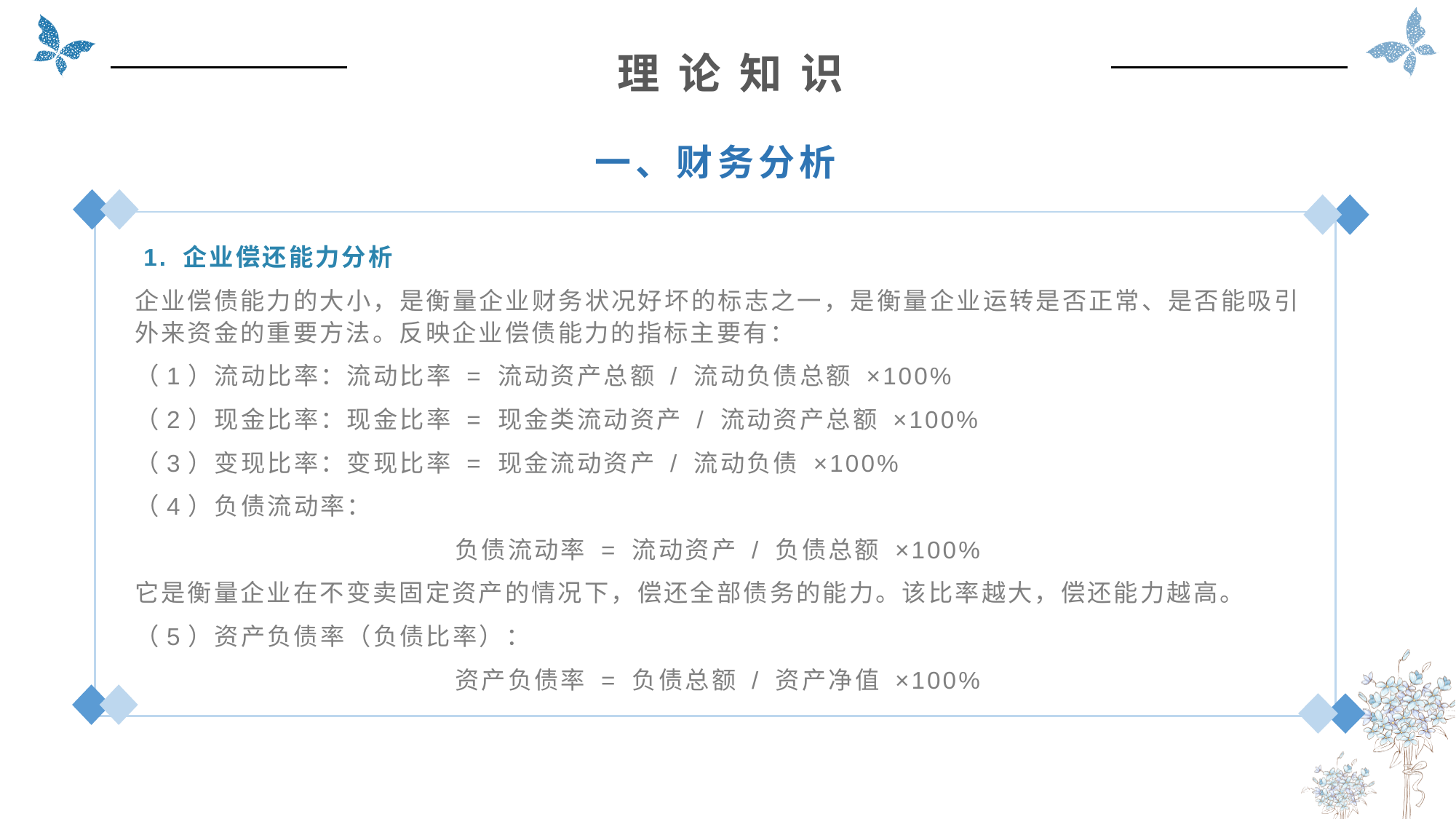

理 论 知 识
一、财务分析

 1. 企业偿还能力分析
企业偿债能力的大小，是衡量企业财务状况好坏的标志之一，是衡量企业运转是否正常、是否能吸引外来资金的重要方法。反映企业偿债能力的指标主要有：
（1）流动比率：流动比率 = 流动资产总额 / 流动负债总额 ×100%
（2）现金比率：现金比率 = 现金类流动资产 / 流动资产总额 ×100%
（3）变现比率：变现比率 = 现金流动资产 / 流动负债 ×100%
（4）负债流动率：
负债流动率 = 流动资产 / 负债总额 ×100%
它是衡量企业在不变卖固定资产的情况下，偿还全部债务的能力。该比率越大，偿还能力越高。
（5）资产负债率（负债比率）：
资产负债率 = 负债总额 / 资产净值 ×100%